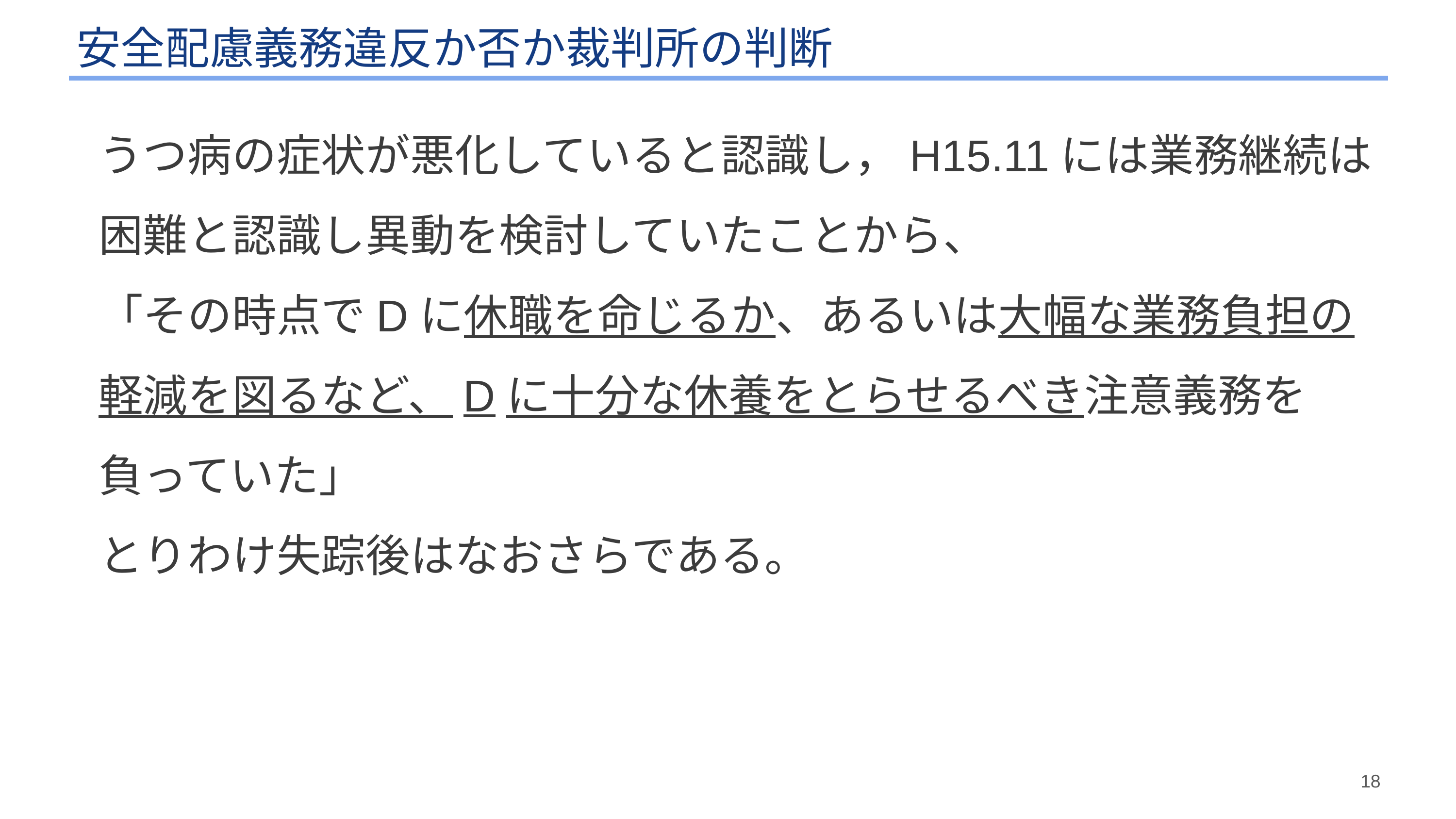

# 安全配慮義務違反か否か裁判所の判断
うつ病の症状が悪化していると認識し，H15.11には業務継続は困難と認識し異動を検討していたことから、
「その時点でDに休職を命じるか、あるいは大幅な業務負担の軽減を図るなど、Dに十分な休養をとらせるべき注意義務を負っていた」
とりわけ失踪後はなおさらである。
18